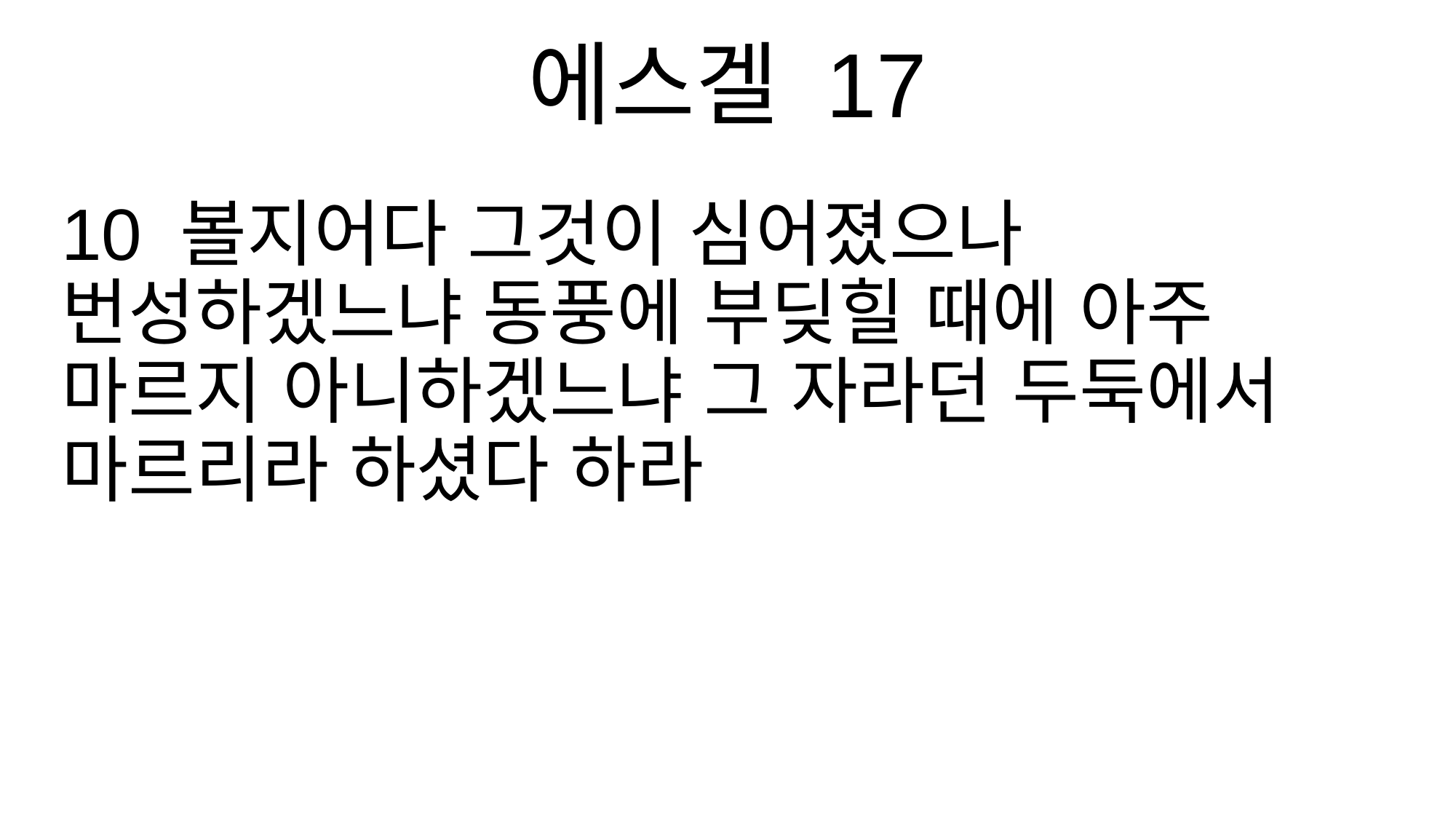

에스겔 17
10 볼지어다 그것이 심어졌으나 번성하겠느냐 동풍에 부딪힐 때에 아주 마르지 아니하겠느냐 그 자라던 두둑에서 마르리라 하셨다 하라